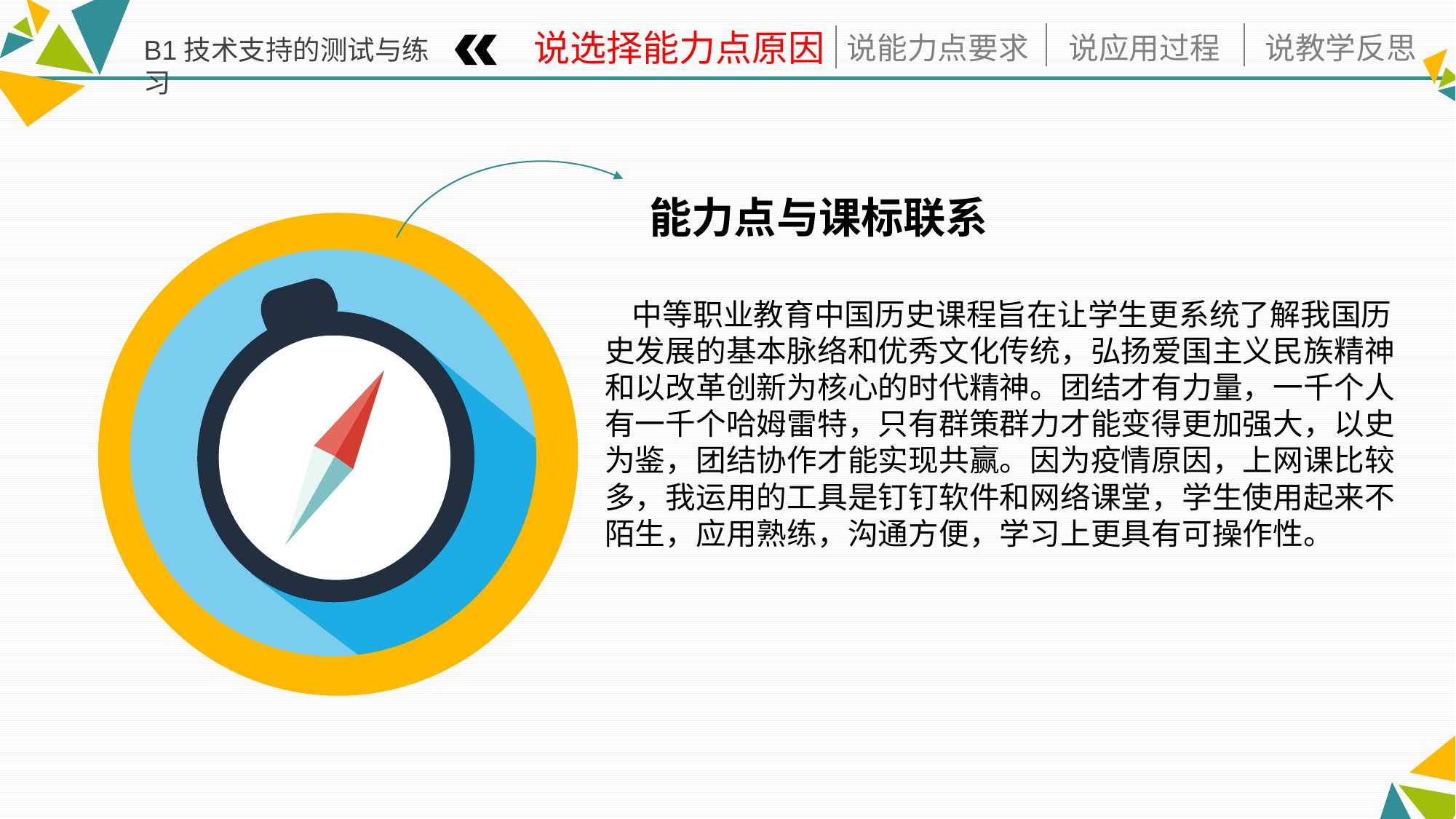

B1技术支持的测试与练习

能力点与课标联系
   中等职业教育中国历史课程旨在让学生更系统了解我国历史发展的基本脉络和优秀文化传统，弘扬爱国主义民族精神和以改革创新为核心的时代精神。团结才有力量，一千个人有一千个哈姆雷特，只有群策群力才能变得更加强大，以史为鉴，团结协作才能实现共赢。因为疫情原因，上网课比较多，我运用的工具是钉钉软件和网络课堂，学生使用起来不陌生，应用熟练，沟通方便，学习上更具有可操作性。